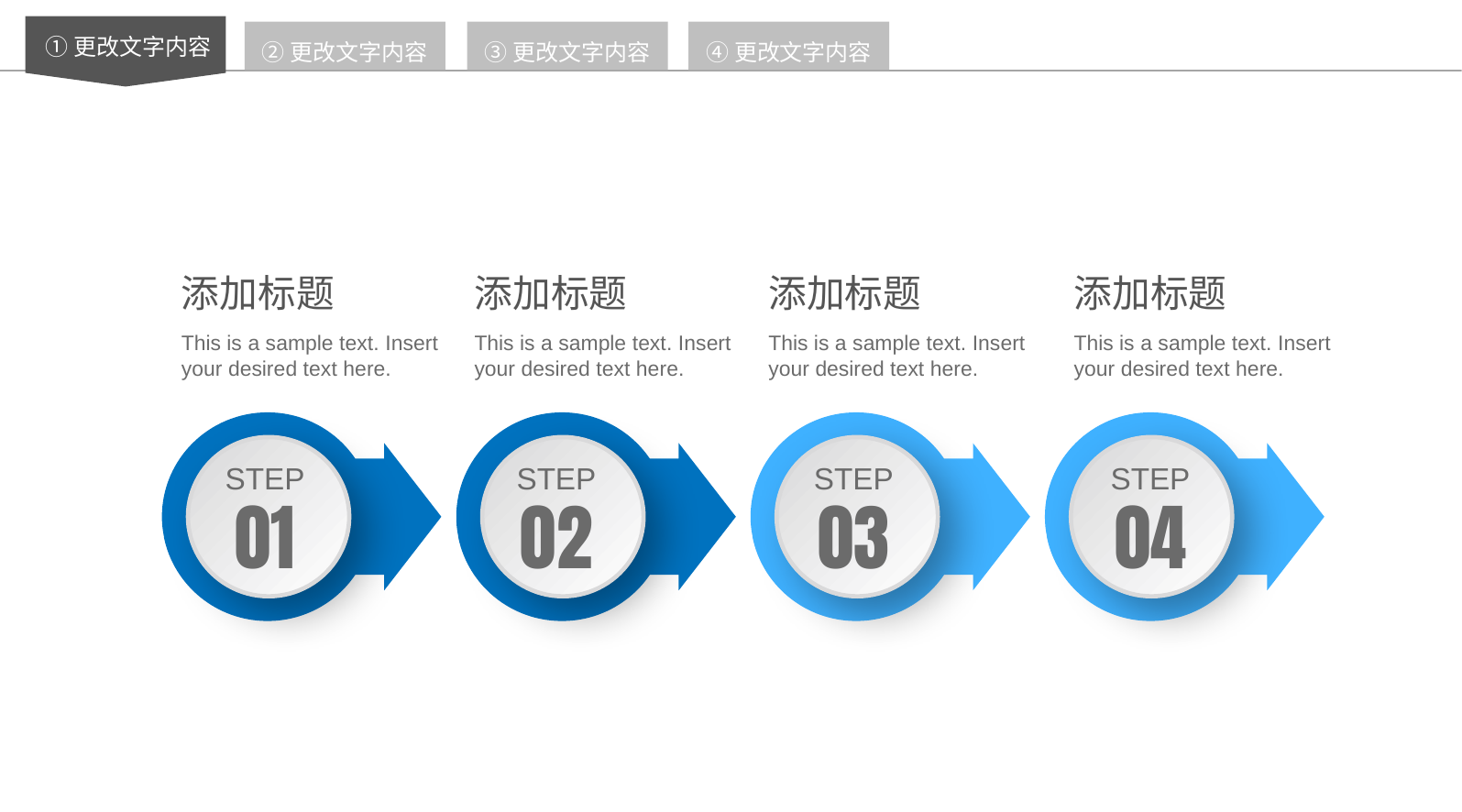

①更改文字内容

②更改文字内容

③更改文字内容

④更改文字内容
添加标题
This is a sample text. Insert your desired text here.
添加标题
This is a sample text. Insert your desired text here.
添加标题
This is a sample text. Insert your desired text here.
添加标题
This is a sample text. Insert your desired text here.

STEP
01

STEP
02

STEP
03

STEP
04